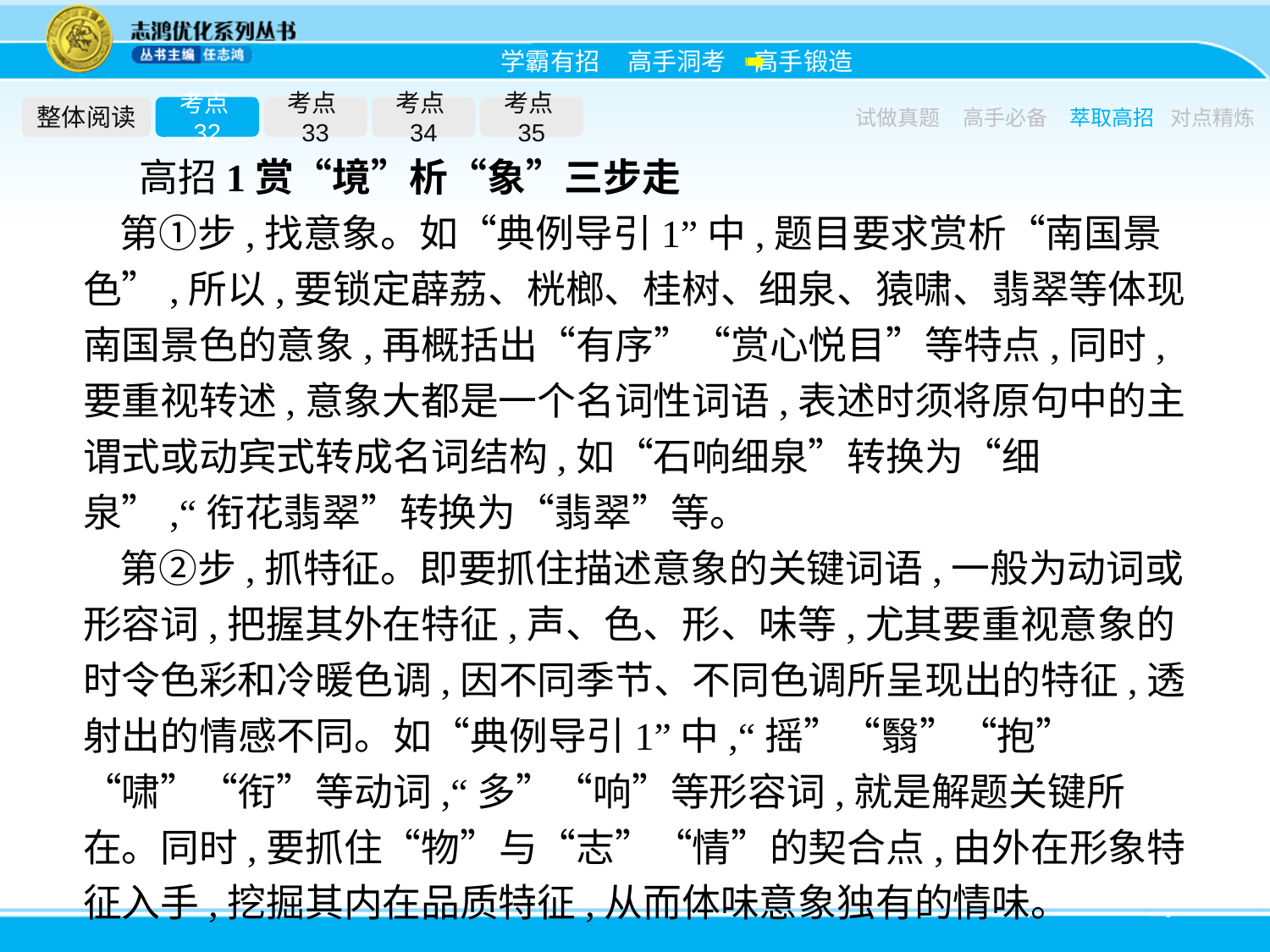

整体阅读
考点32
考点33
考点34
考点35
试做真题
高手必备
萃取高招
对点精炼
高招1赏“境”析“象”三步走
第①步,找意象。如“典例导引1”中,题目要求赏析“南国景色”,所以,要锁定薜荔、桄榔、桂树、细泉、猿啸、翡翠等体现南国景色的意象,再概括出“有序”“赏心悦目”等特点,同时,要重视转述,意象大都是一个名词性词语,表述时须将原句中的主谓式或动宾式转成名词结构,如“石响细泉”转换为“细泉”,“衔花翡翠”转换为“翡翠”等。
第②步,抓特征。即要抓住描述意象的关键词语,一般为动词或形容词,把握其外在特征,声、色、形、味等,尤其要重视意象的时令色彩和冷暖色调,因不同季节、不同色调所呈现出的特征,透射出的情感不同。如“典例导引1”中,“摇”“翳”“抱”“啸”“衔”等动词,“多”“响”等形容词,就是解题关键所在。同时,要抓住“物”与“志”“情”的契合点,由外在形象特征入手,挖掘其内在品质特征,从而体味意象独有的情味。